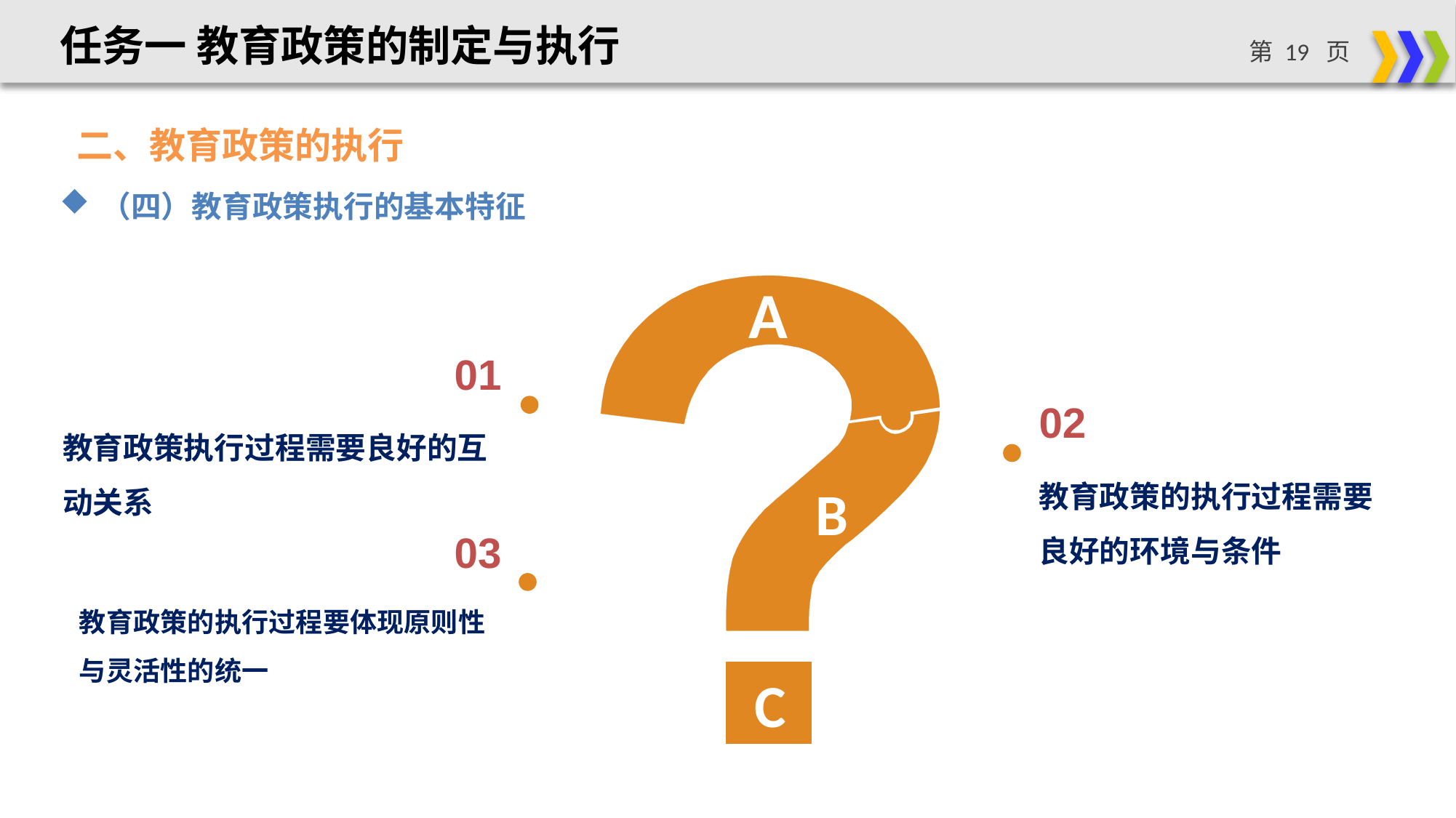

任务一 教育政策的制定与执行
二、教育政策的执行
（四）教育政策执行的基本特征
A

01
02

教育政策执行过程需要良好的互动关系

教育政策的执行过程需要良好的环境与条件
B
03

教育政策的执行过程要体现原则性与灵活性的统一

C